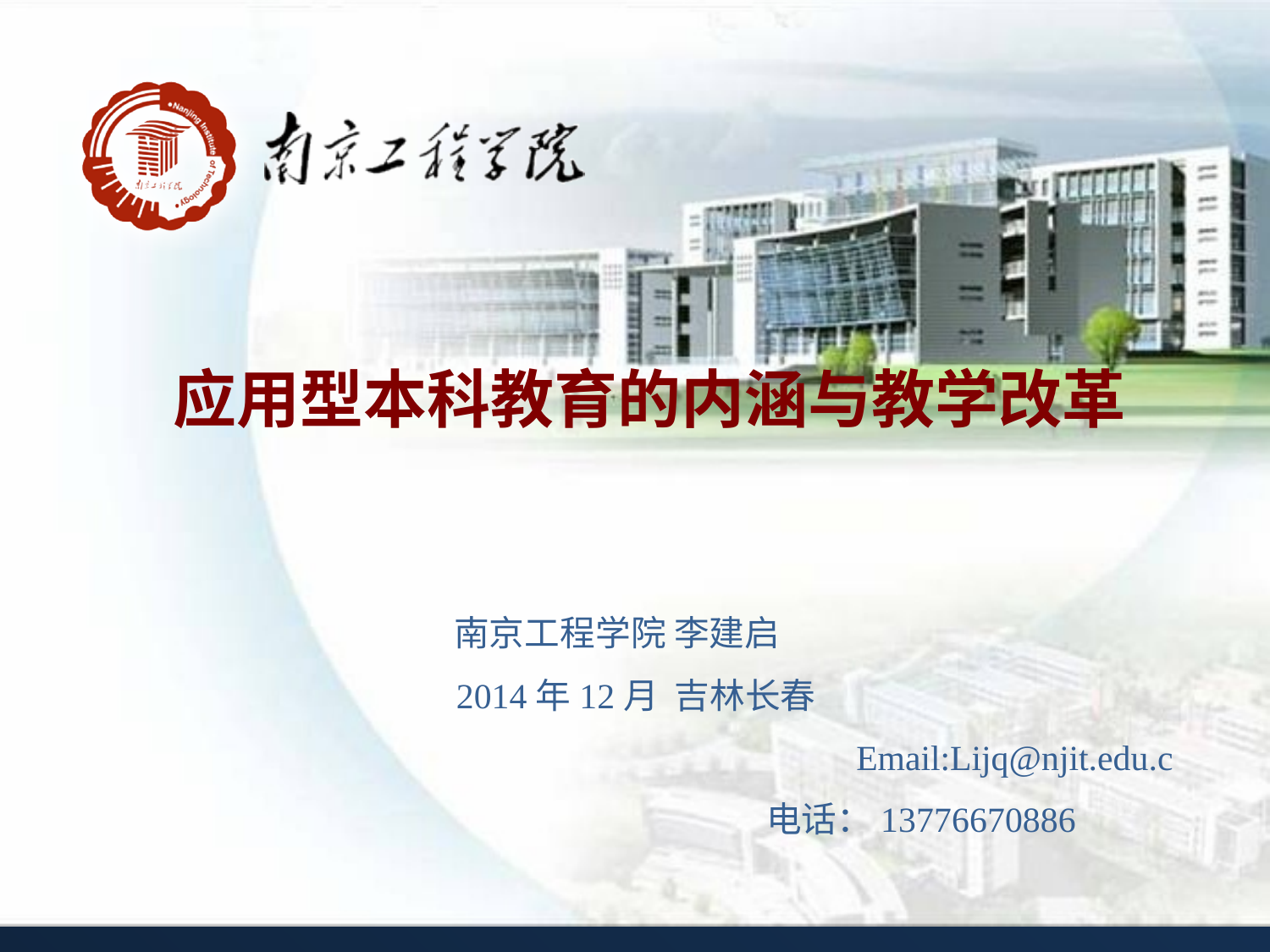

应用型本科教育的内涵与教学改革

南京工程学院 李建启
                                                2014年12月  吉林长春
                                                                                             Email:Lijq@njit.edu.c
                                                                                             电话：13776670886